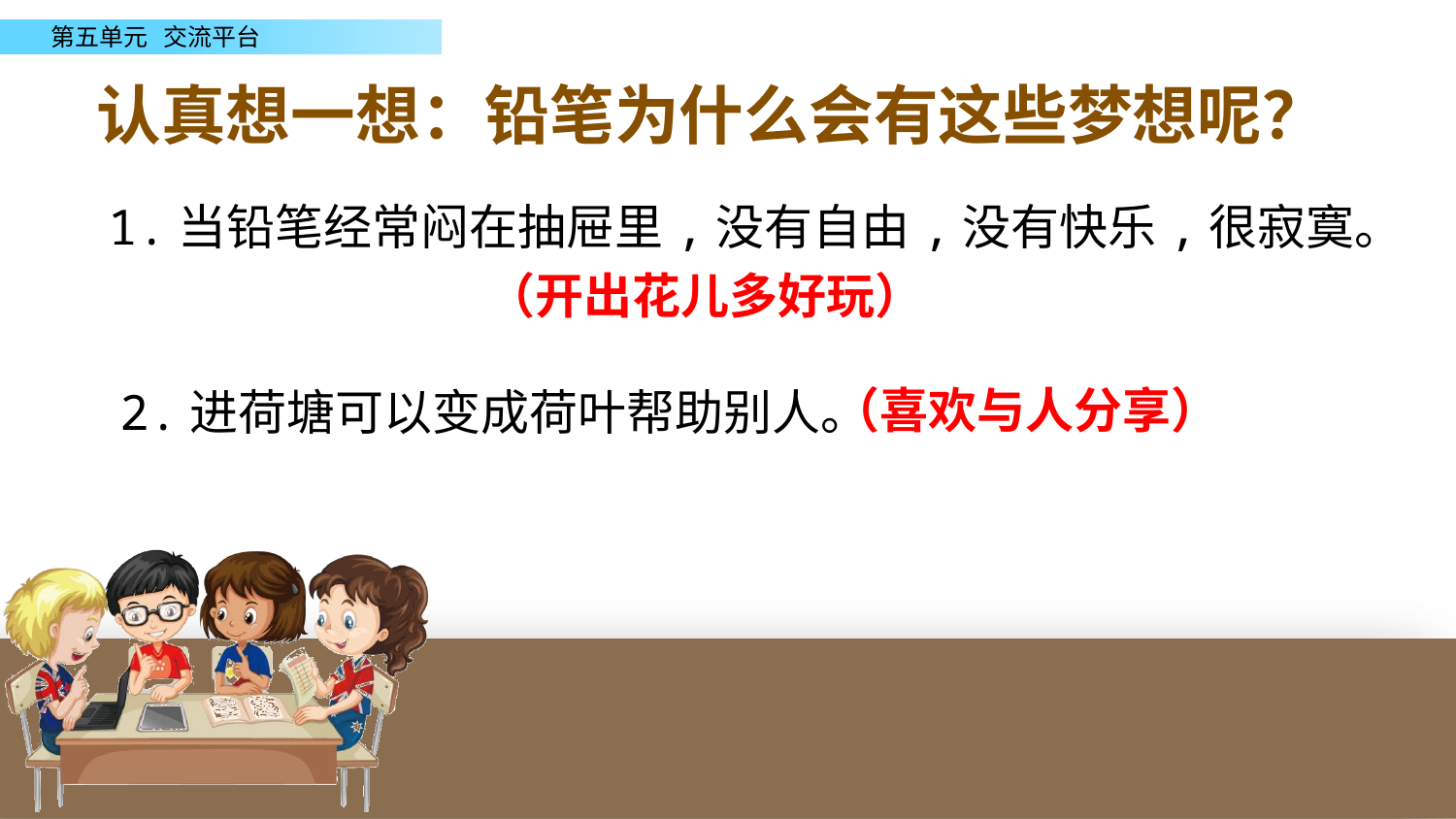

认真想一想：铅笔为什么会有这些梦想呢？
1.当铅笔经常闷在抽屉里,没有自由,没有快乐,很寂寞。
（开出花儿多好玩）
（喜欢与人分享）
2.进荷塘可以变成荷叶帮助别人。